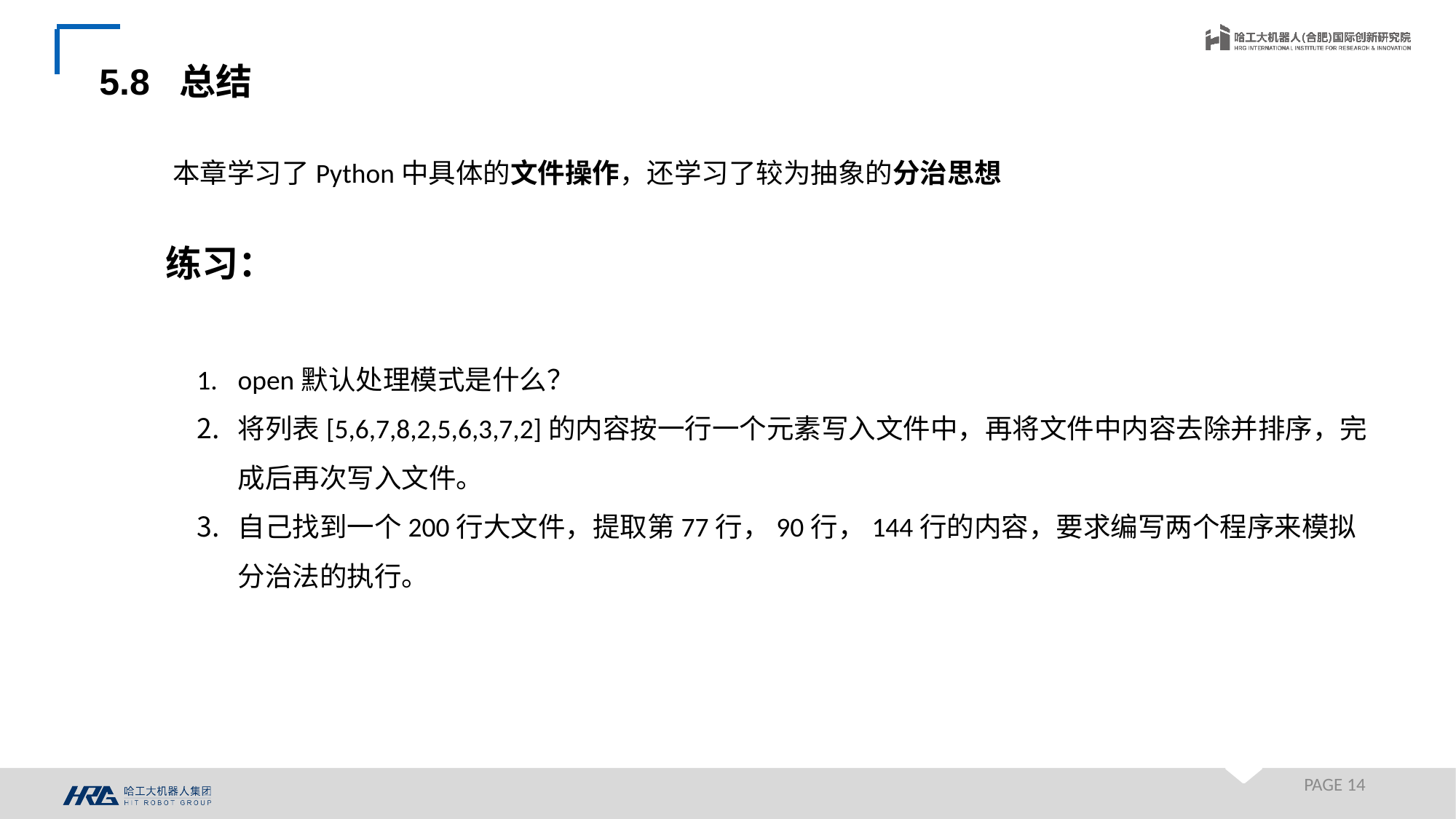

5.8  总结
本章学习了Python中具体的文件操作，还学习了较为抽象的分治思想
练习：
open默认处理模式是什么？
将列表[5,6,7,8,2,5,6,3,7,2]的内容按一行一个元素写入文件中，再将文件中内容去除并排序，完成后再次写入文件。
自己找到一个200行大文件，提取第77行，90行，144行的内容，要求编写两个程序来模拟分治法的执行。